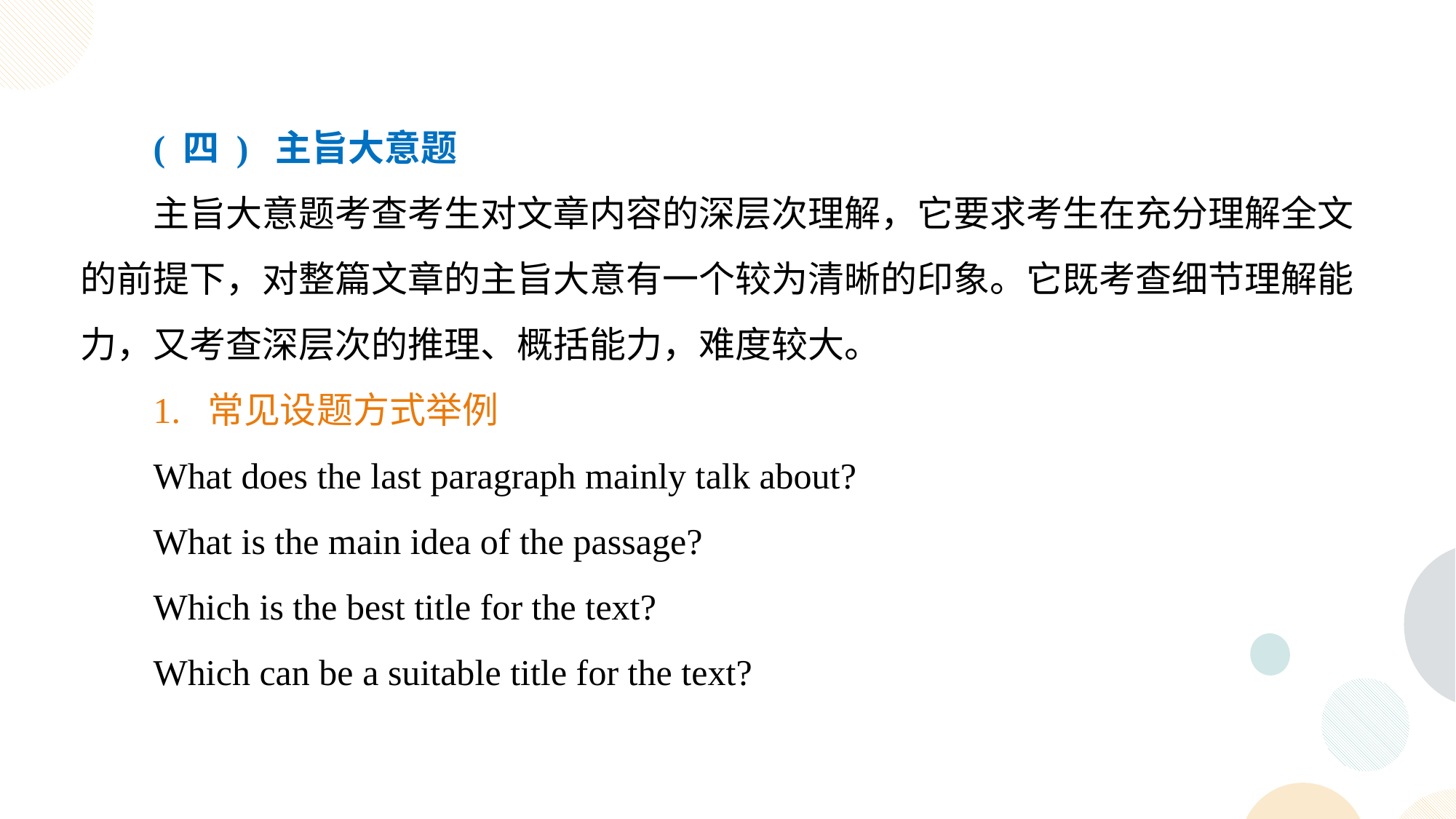

( 四 )  主旨大意题
主旨大意题考查考生对文章内容的深层次理解，它要求考生在充分理解全文的前提下，对整篇文章的主旨大意有一个较为清晰的印象。它既考查细节理解能力，又考查深层次的推理、概括能力，难度较大。
1.  常见设题方式举例
What does the last paragraph mainly talk about?
What is the main idea of the passage?
Which is the best title for the text?
Which can be a suitable title for the text?